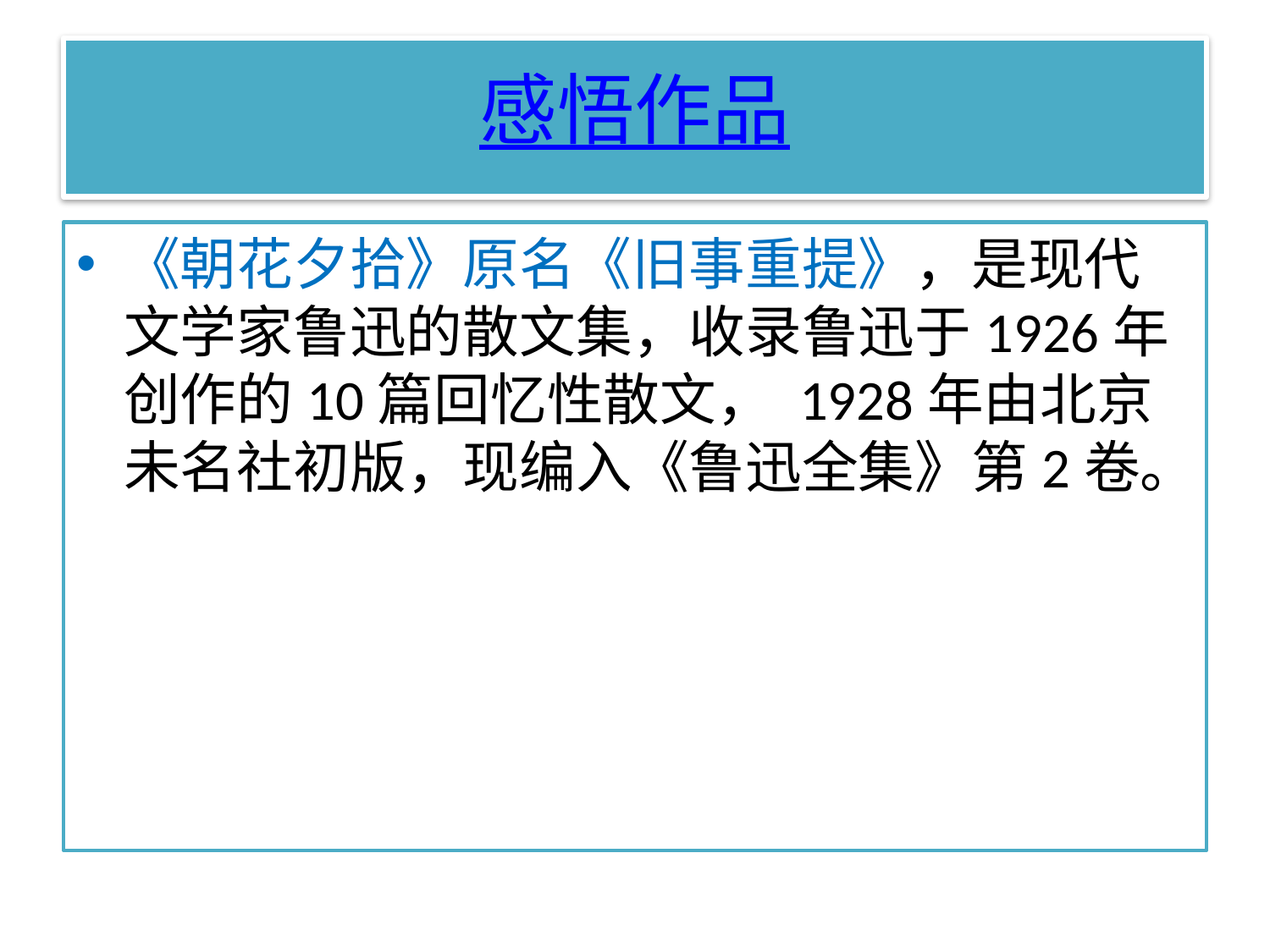

# 感悟作品
《朝花夕拾》原名《旧事重提》，是现代文学家鲁迅的散文集，收录鲁迅于1926年创作的10篇回忆性散文， 1928年由北京未名社初版，现编入《鲁迅全集》第2卷。